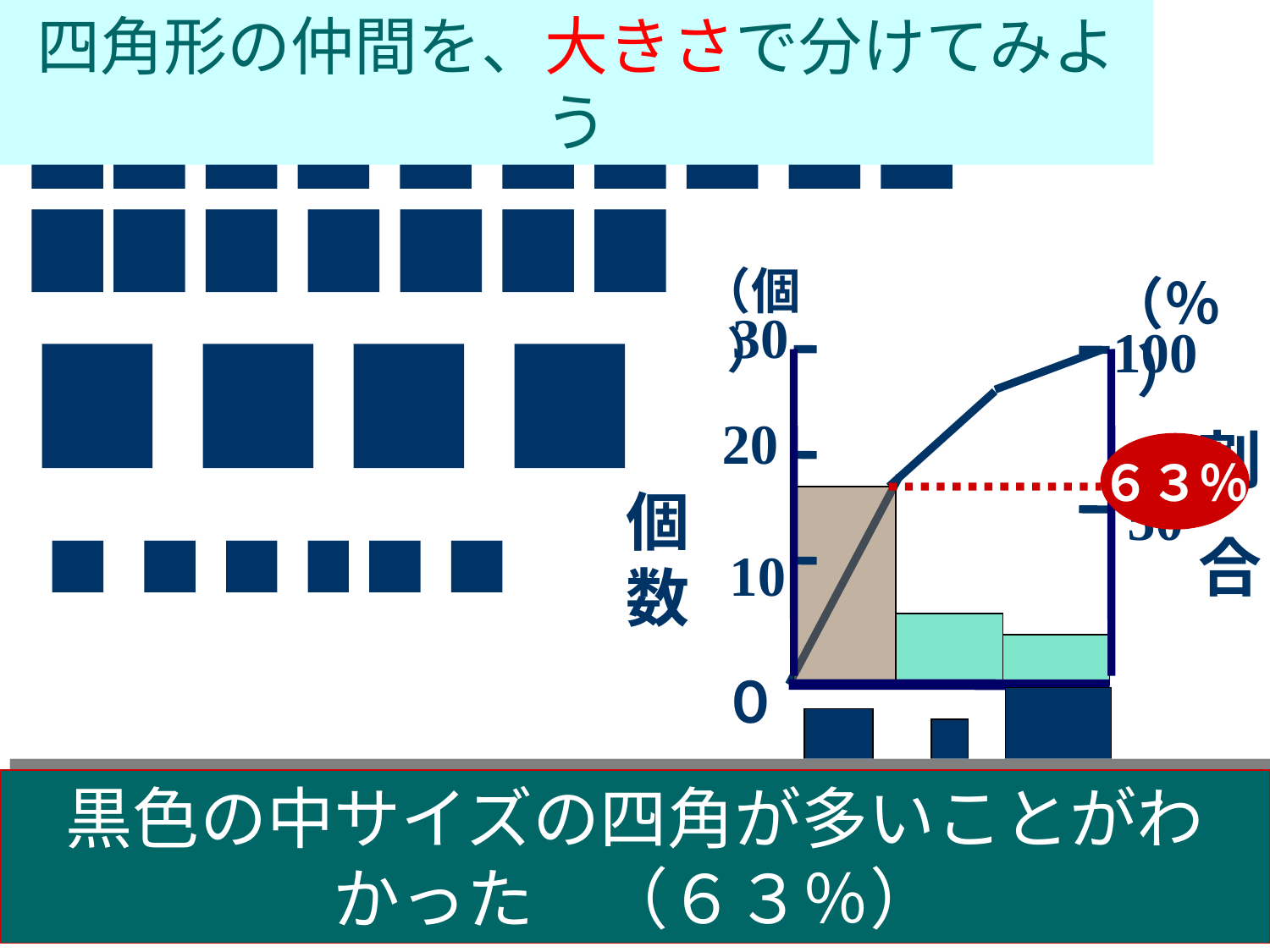

四角形の仲間を、大きさで分けてみよう

（個）
（％）
30
100

20
割
合
６３％

個数
50

10

０

黒色の中サイズの四角が多いことがわかった　（６３％）